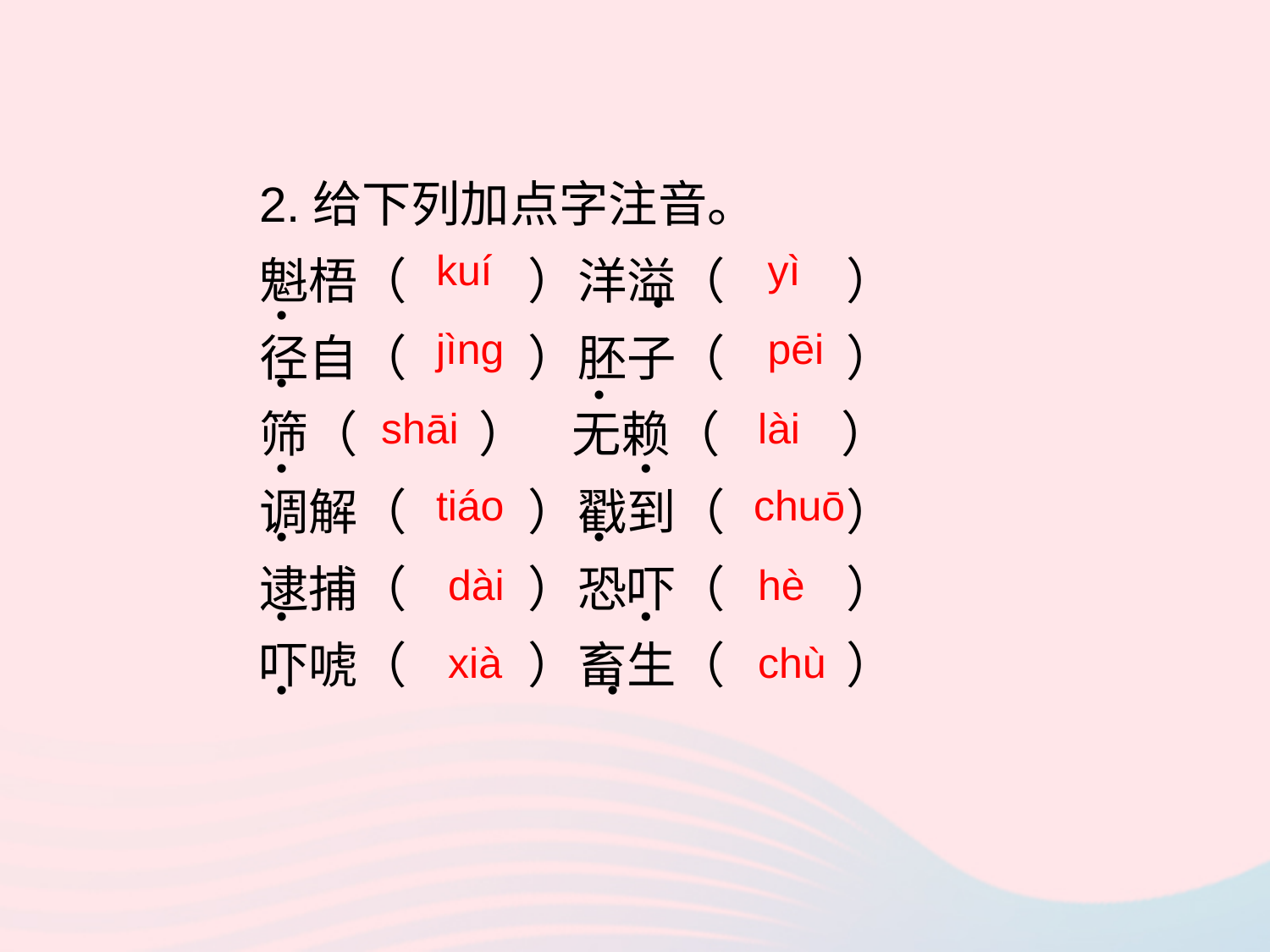

2.给下列加点字注音。
魁梧（           ）洋溢（           ）
径自（           ）胚子（           ）
筛（           ）    无赖（           ）
调解（           ）戳到（           ）
逮捕（           ）恐吓（           ）
吓唬（           ）畜生（           ）
kuí
yì
•
•
jìng
pēi
•
•
shāi
lài
•
•
tiáo
chuō
•
•
dài
hè
•
•
xià
chù
•
•